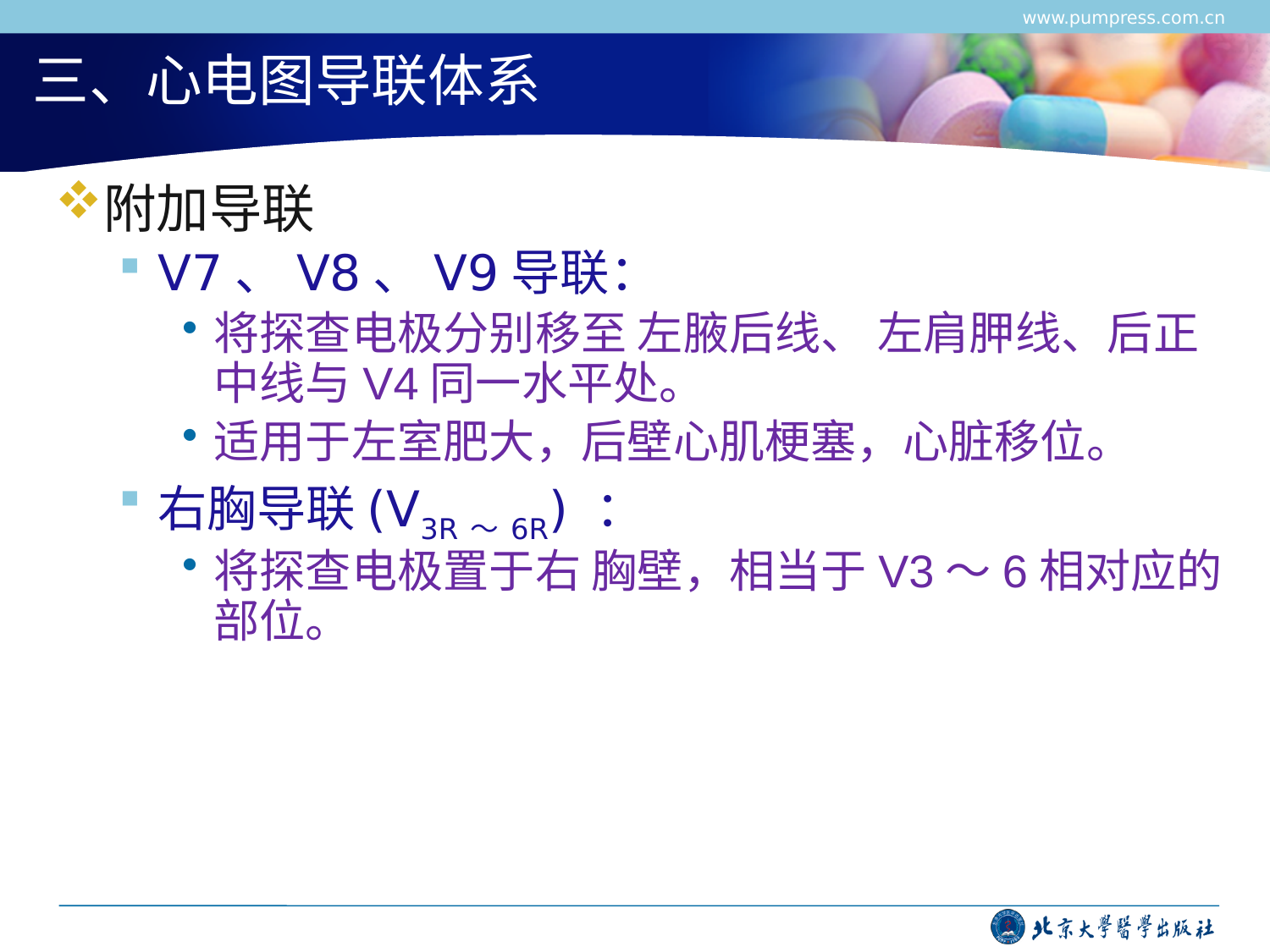

www.pumpress.com.cn
# 三、心电图导联体系
附加导联
V7、V8、V9导联：
将探查电极分别移至 左腋后线、 左肩胛线、后正中线与V4同一水平处。
适用于左室肥大，后壁心肌梗塞，心脏移位。
右胸导联(V3R～6R) ：
将探查电极置于右 胸壁，相当于V3～6相对应的部位。